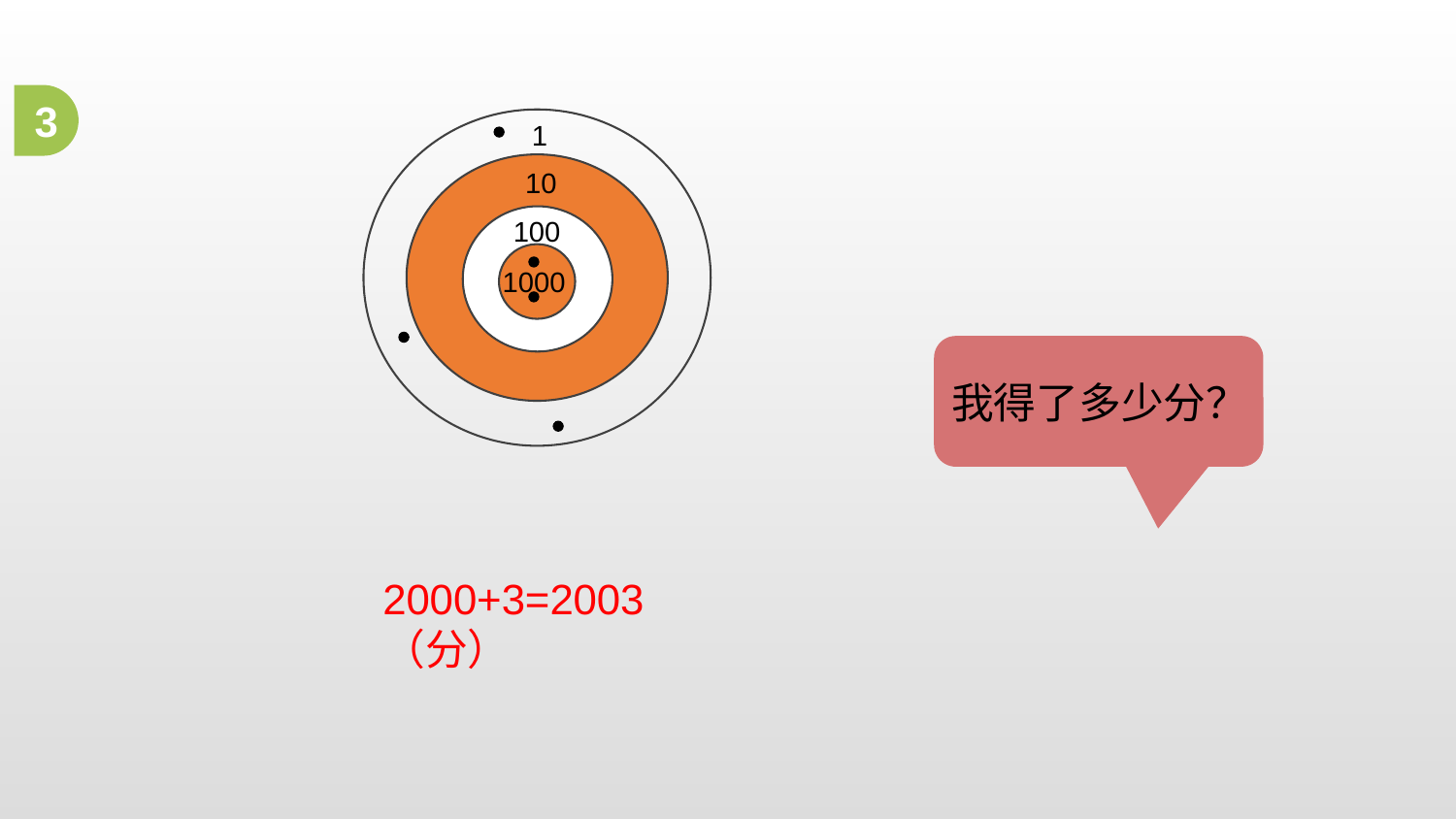

3

1
10
100
1000

我得了多少分？

2000+3=2003（分）